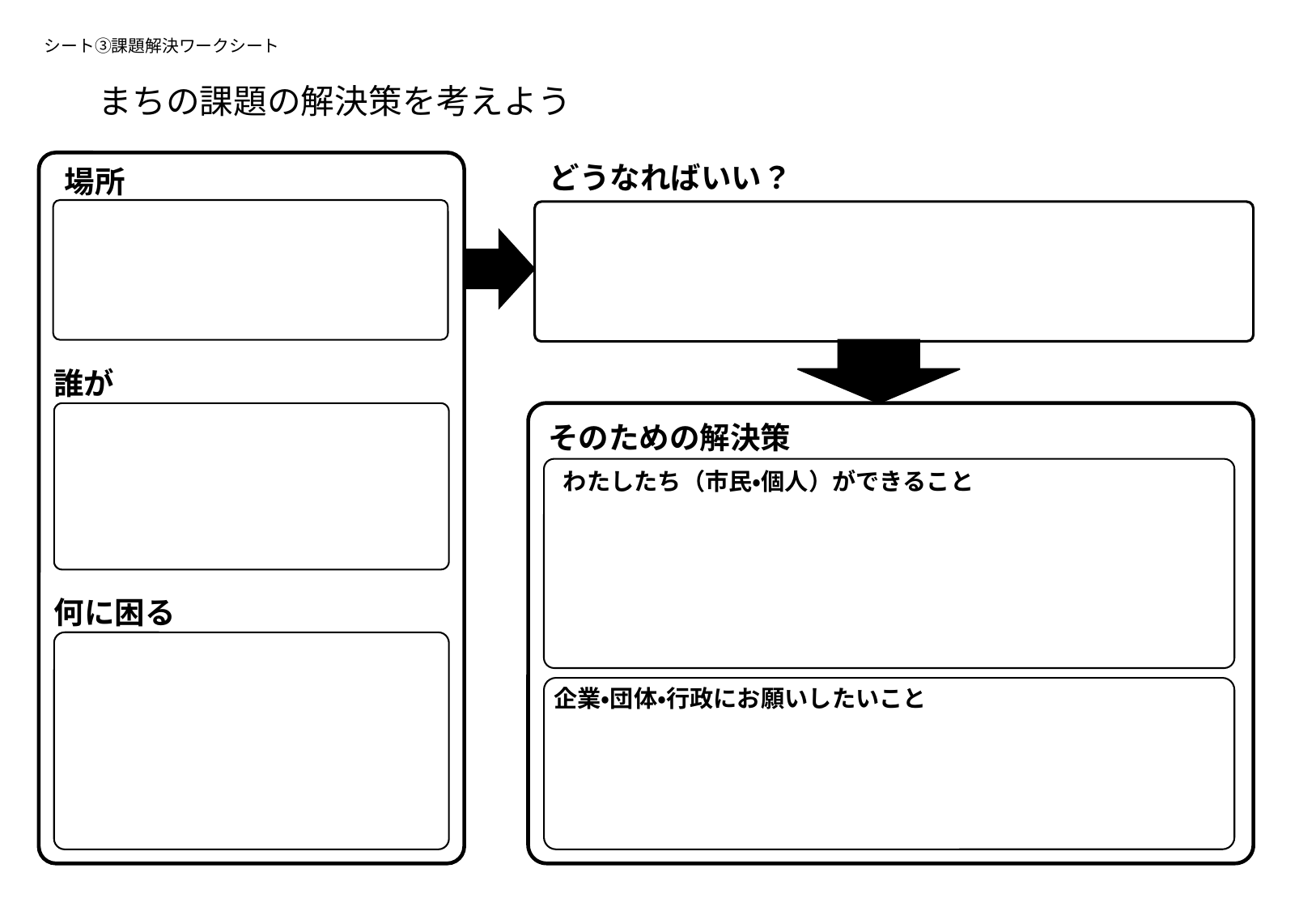

シート③課題解決ワークシート
まちの課題の解決策を考えよう

どうなればいい？
 場所

誰が

そのための解決策

わたしたち（市民・個人）ができること
何に困る

企業・団体・行政にお願いしたいこと